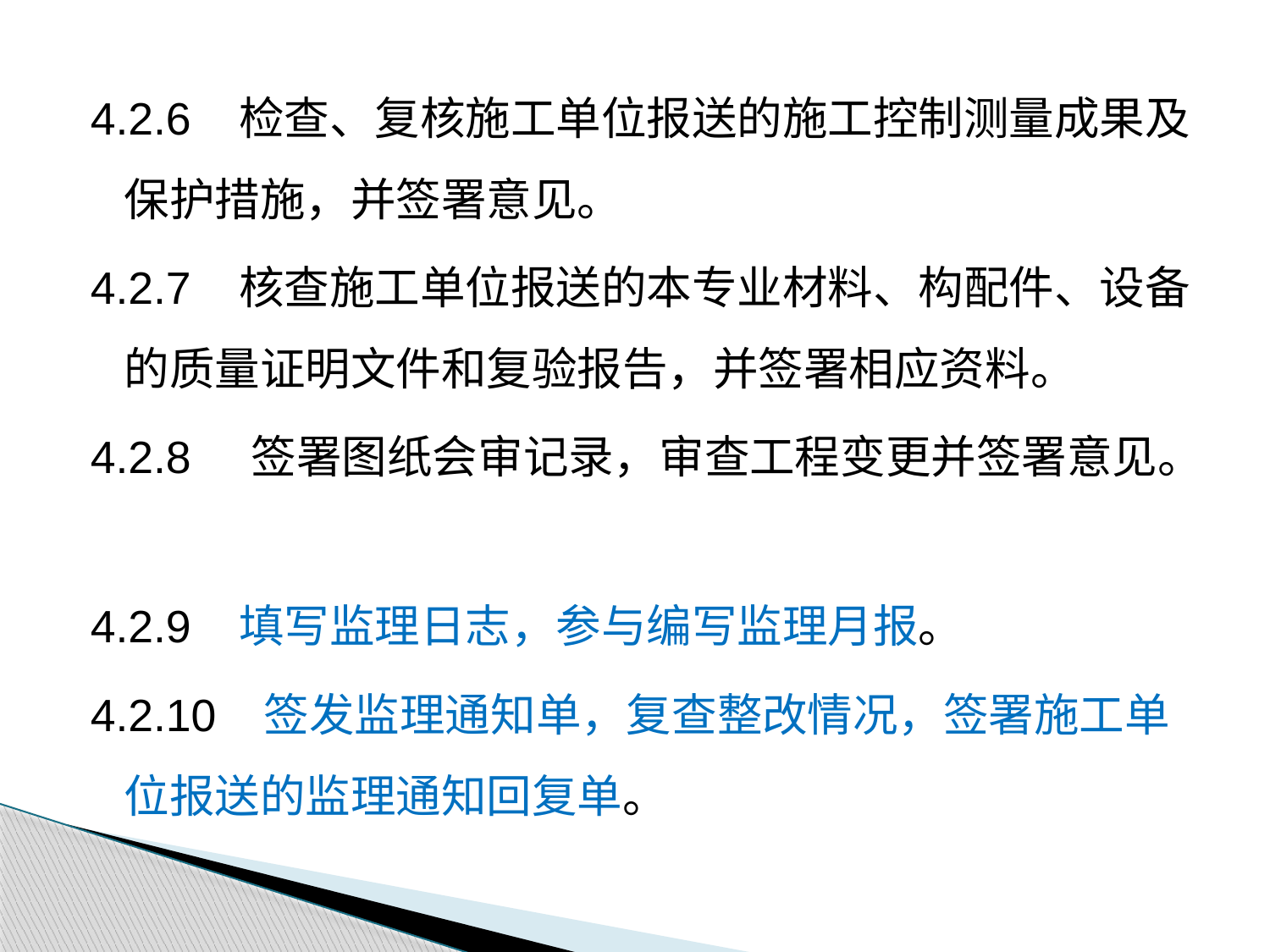

4.2.6   检查、复核施工单位报送的施工控制测量成果及保护措施，并签署意见。
4.2.7   核查施工单位报送的本专业材料、构配件、设备的质量证明文件和复验报告，并签署相应资料。
4.2.8    签署图纸会审记录，审查工程变更并签署意见。
4.2.9   填写监理日志，参与编写监理月报。
4.2.10   签发监理通知单，复查整改情况，签署施工单位报送的监理通知回复单。